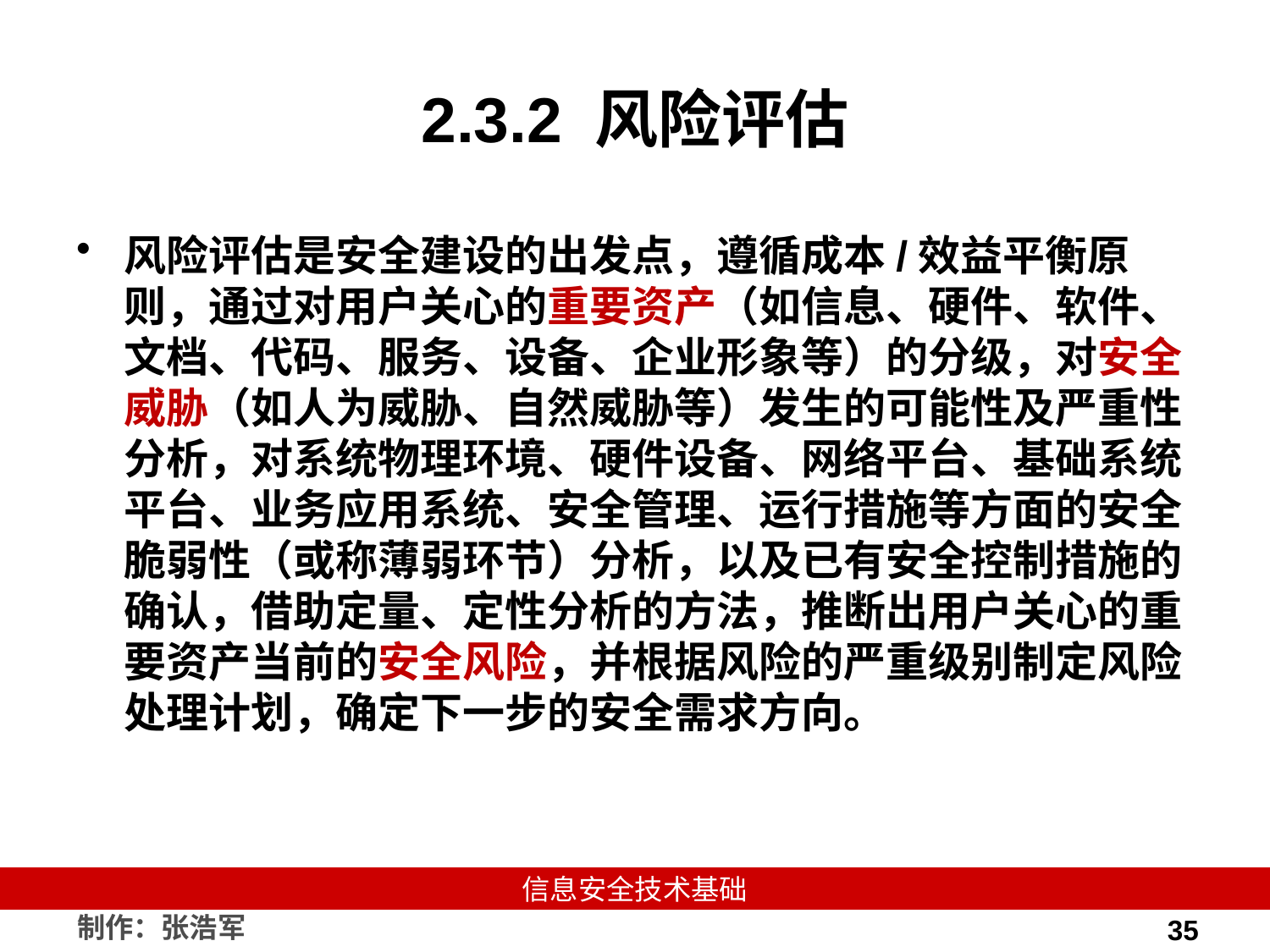

# 2.3.2 风险评估
风险评估是安全建设的出发点，遵循成本/效益平衡原则，通过对用户关心的重要资产（如信息、硬件、软件、文档、代码、服务、设备、企业形象等）的分级，对安全威胁（如人为威胁、自然威胁等）发生的可能性及严重性分析，对系统物理环境、硬件设备、网络平台、基础系统平台、业务应用系统、安全管理、运行措施等方面的安全脆弱性（或称薄弱环节）分析，以及已有安全控制措施的确认，借助定量、定性分析的方法，推断出用户关心的重要资产当前的安全风险，并根据风险的严重级别制定风险处理计划，确定下一步的安全需求方向。
35